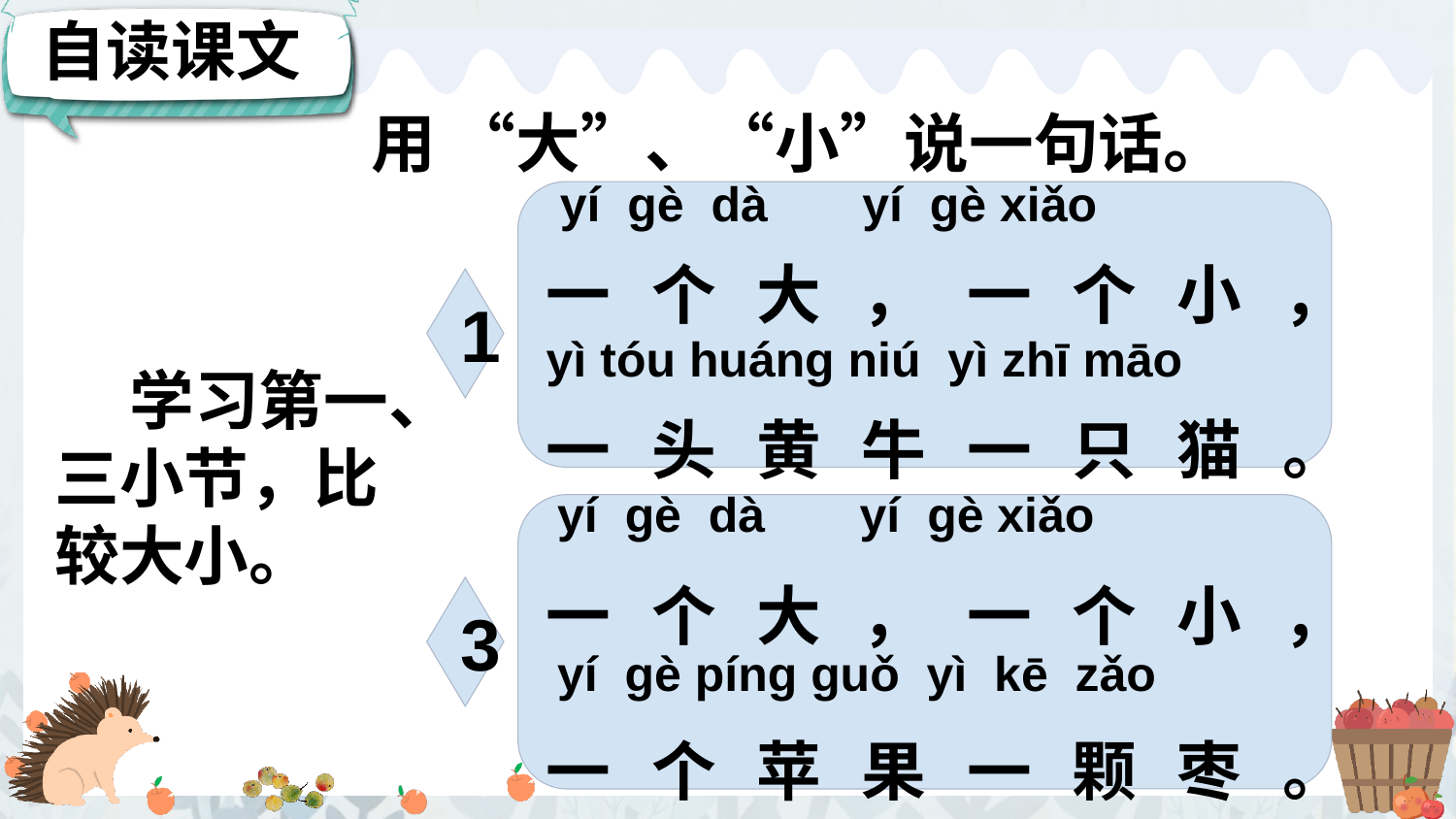

自读课文
用 “大”、“小”说一句话。
yí  ɡè  dà       yí  ɡè xiǎo
一个大，一个小，一头黄牛一只猫。

1
yì tóu huánɡ niú  yì zhī māo
    学习第一、三小节，比较大小。
yí  ɡè  dà       yí  ɡè xiǎo
一个大，一个小，
一个苹果一颗枣。

3
yí  ɡè pínɡ ɡuǒ  yì  kē  zǎo